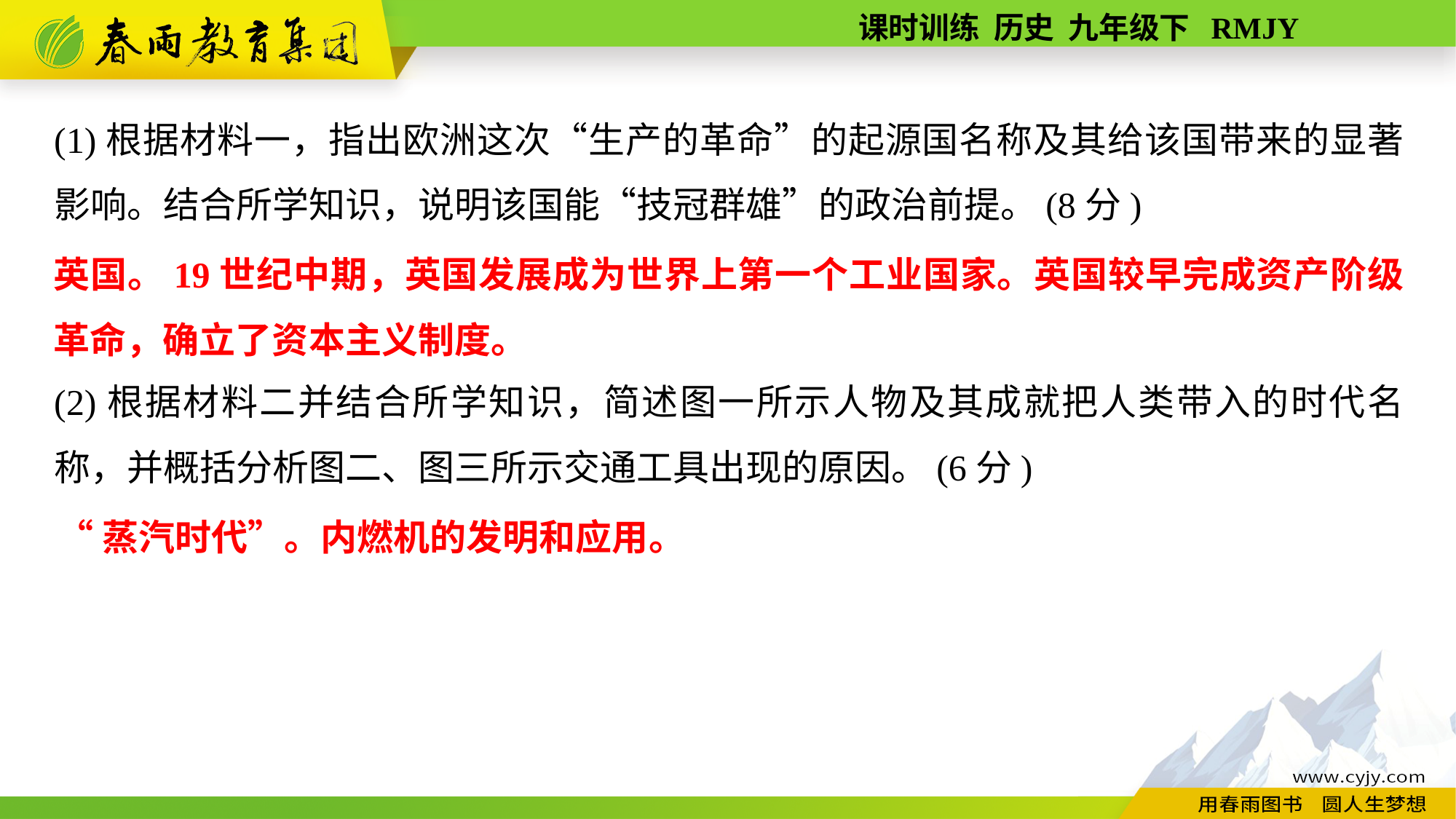

(1)根据材料一，指出欧洲这次“生产的革命”的起源国名称及其给该国带来的显著影响。结合所学知识，说明该国能“技冠群雄”的政治前提。(8分)

(2)根据材料二并结合所学知识，简述图一所示人物及其成就把人类带入的时代名称，并概括分析图二、图三所示交通工具出现的原因。(6分)
英国。19世纪中期，英国发展成为世界上第一个工业国家。英国较早完成资产阶级革命，确立了资本主义制度。
“蒸汽时代”。内燃机的发明和应用。